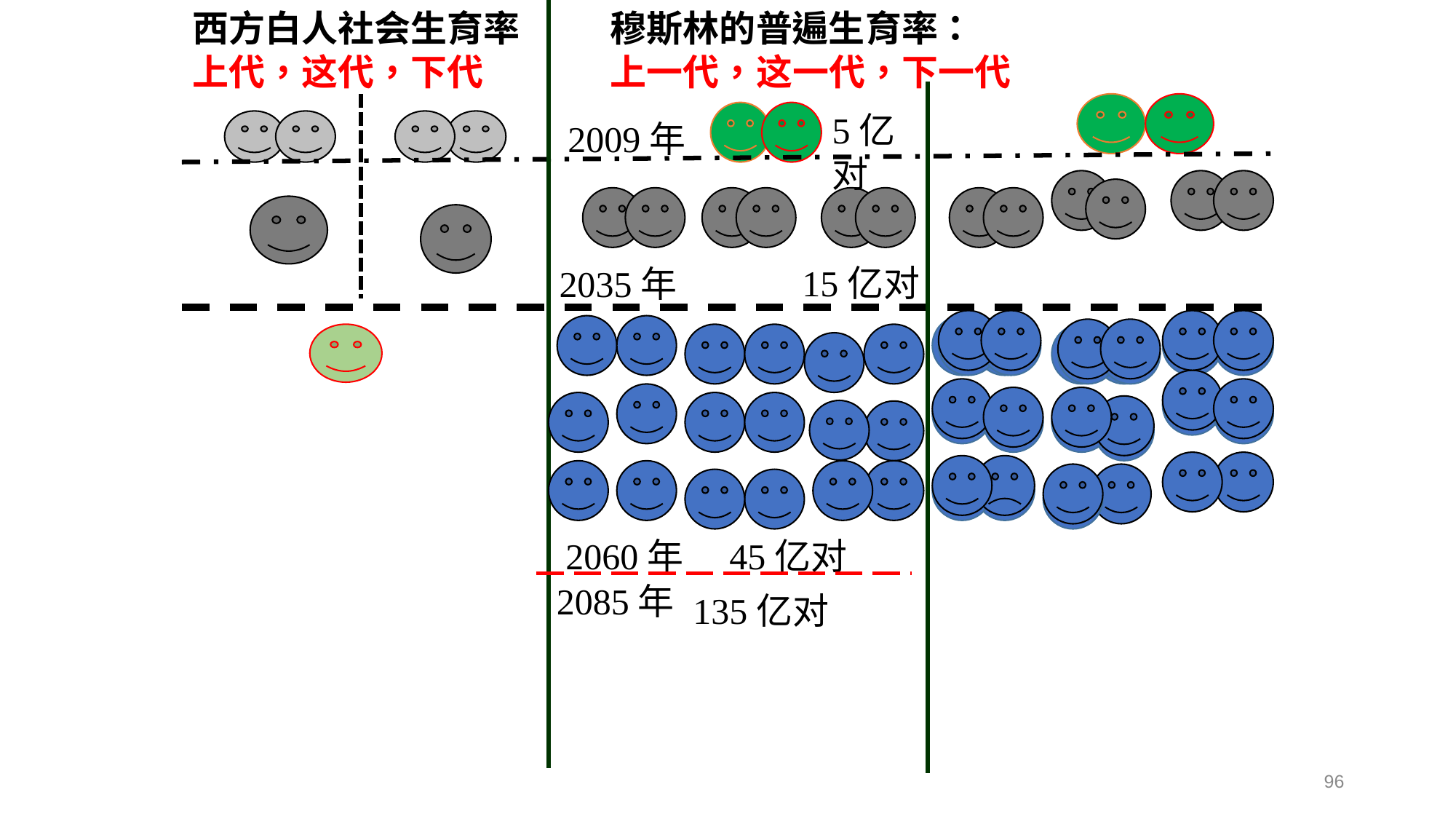

西方白人社会生育率
上代，这代，下代

穆斯林的普遍生育率：
上一代，这一代，下一代

5亿对
2009年

15亿对
2035年

2060年
45亿对
2085年
135亿对
96